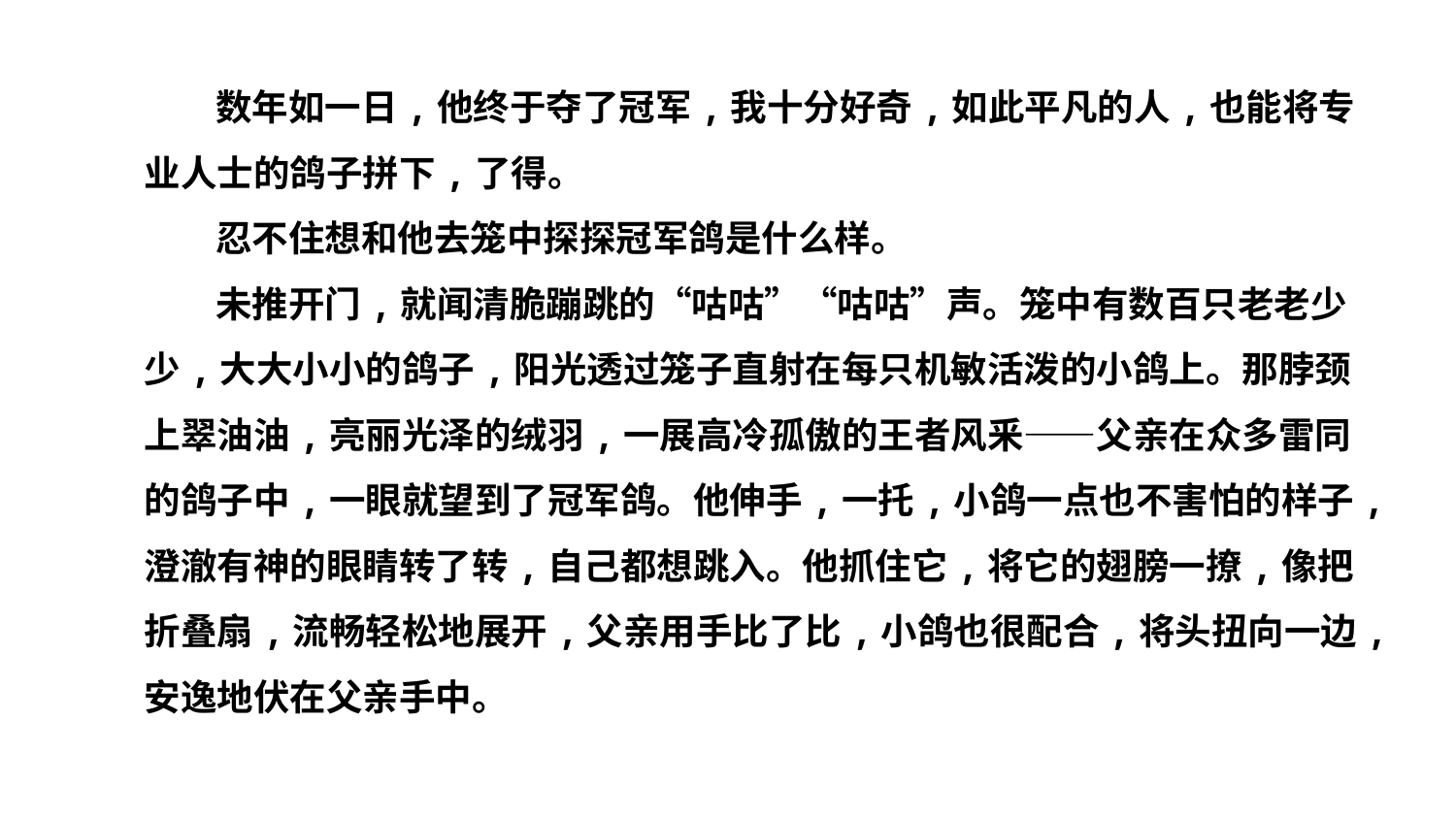

数年如一日,他终于夺了冠军,我十分好奇,如此平凡的人,也能将专业人士的鸽子拼下,了得。
忍不住想和他去笼中探探冠军鸽是什么样。
未推开门,就闻清脆蹦跳的“咕咕”“咕咕”声。笼中有数百只老老少 少,大大小小的鸽子,阳光透过笼子直射在每只机敏活泼的小鸽上。那脖颈上翠油油,亮丽光泽的绒羽,一展高冷孤傲的王者风釆——父亲在众多雷同的鸽子中,一眼就望到了冠军鸽。他伸手,一托,小鸽一点也不害怕的样子,澄澈有神的眼睛转了转,自己都想跳入。他抓住它,将它的翅膀一撩,像把折叠扇,流畅轻松地展开,父亲用手比了比,小鸽也很配合,将头扭向一边,安逸地伏在父亲手中。